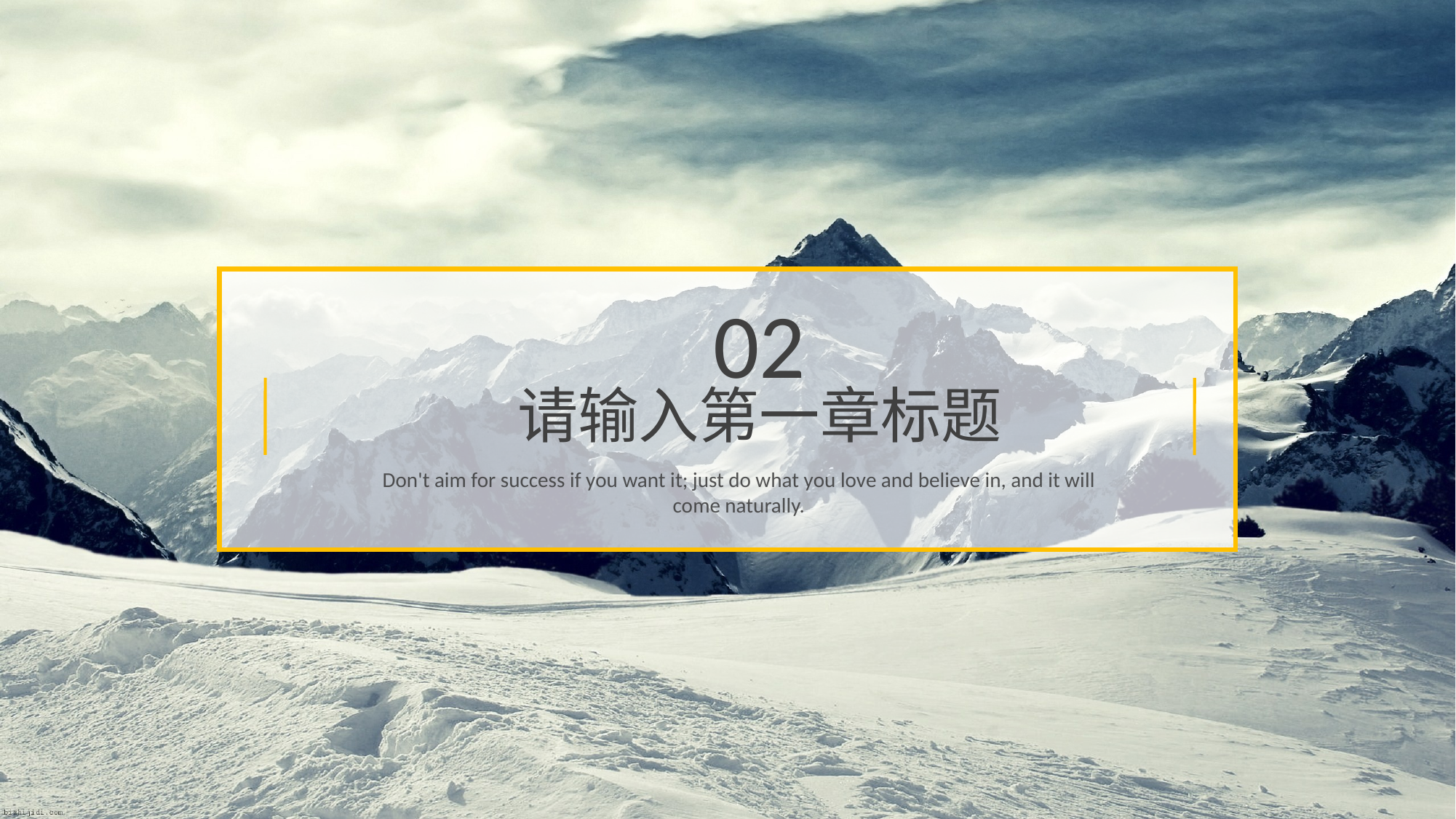

02
请输入第一章标题

Don't aim for success if you want it; just do what you love and believe in, and it will come naturally.